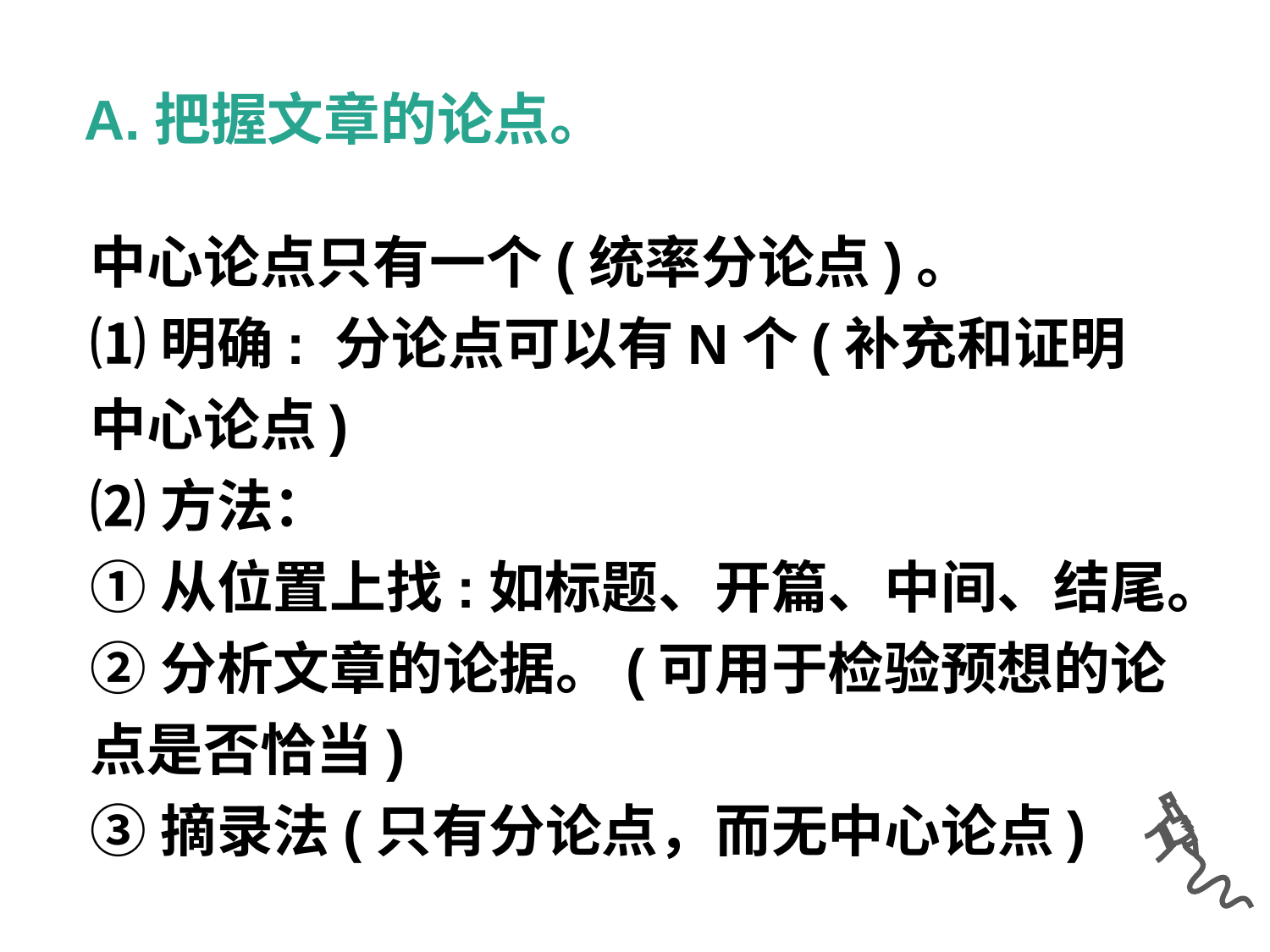

A.把握文章的论点。
中心论点只有一个(统率分论点)。
⑴明确: 分论点可以有N个(补充和证明中心论点)
⑵方法：
①从位置上找:如标题、开篇、中间、结尾。
②分析文章的论据。(可用于检验预想的论点是否恰当)
③摘录法(只有分论点，而无中心论点)